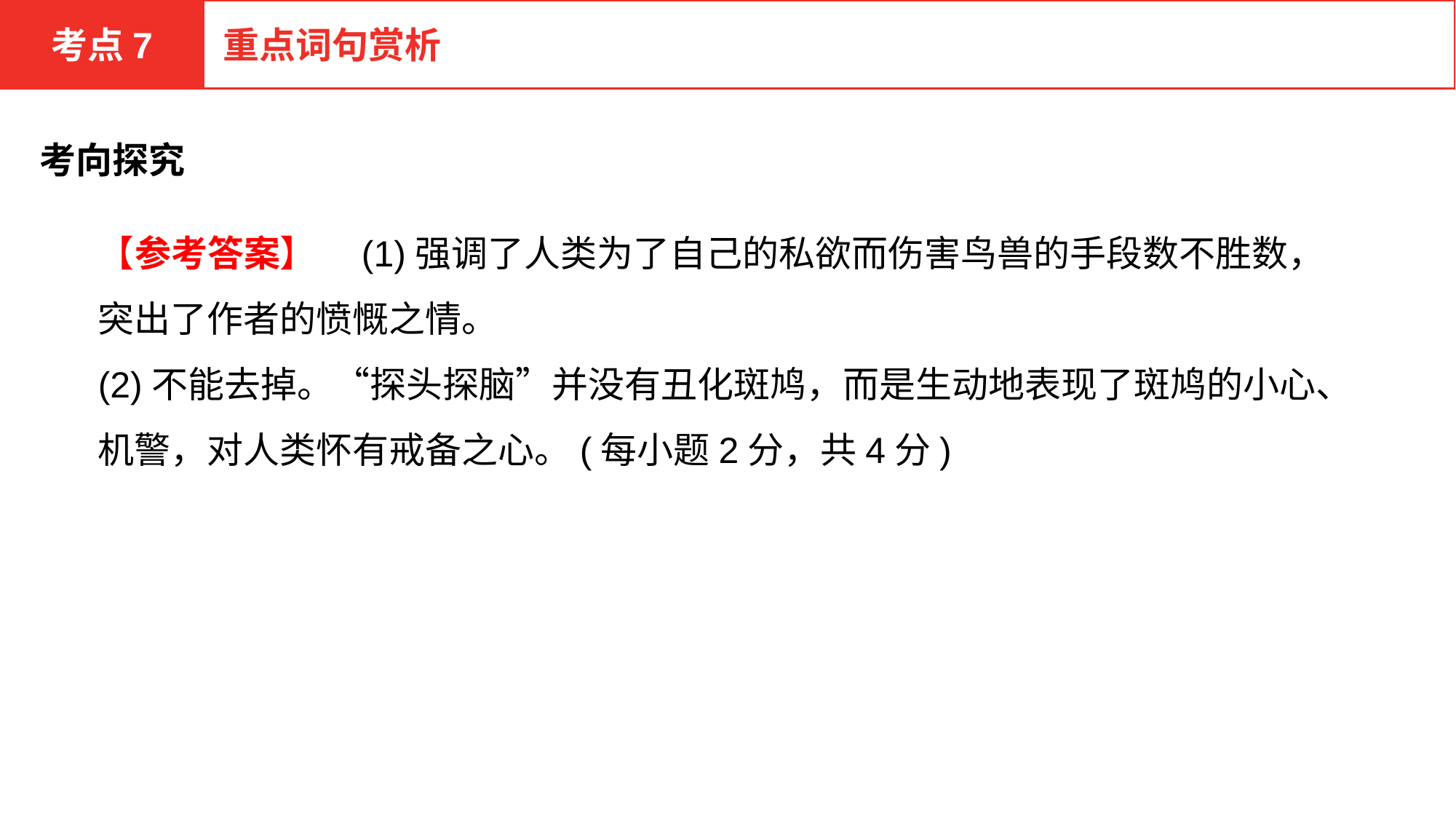

考点7
重点词句赏析
考向探究

【参考答案】　(1)强调了人类为了自己的私欲而伤害鸟兽的手段数不胜数，突出了作者的愤慨之情。
(2)不能去掉。“探头探脑”并没有丑化斑鸠，而是生动地表现了斑鸠的小心、机警，对人类怀有戒备之心。(每小题2分，共4分)